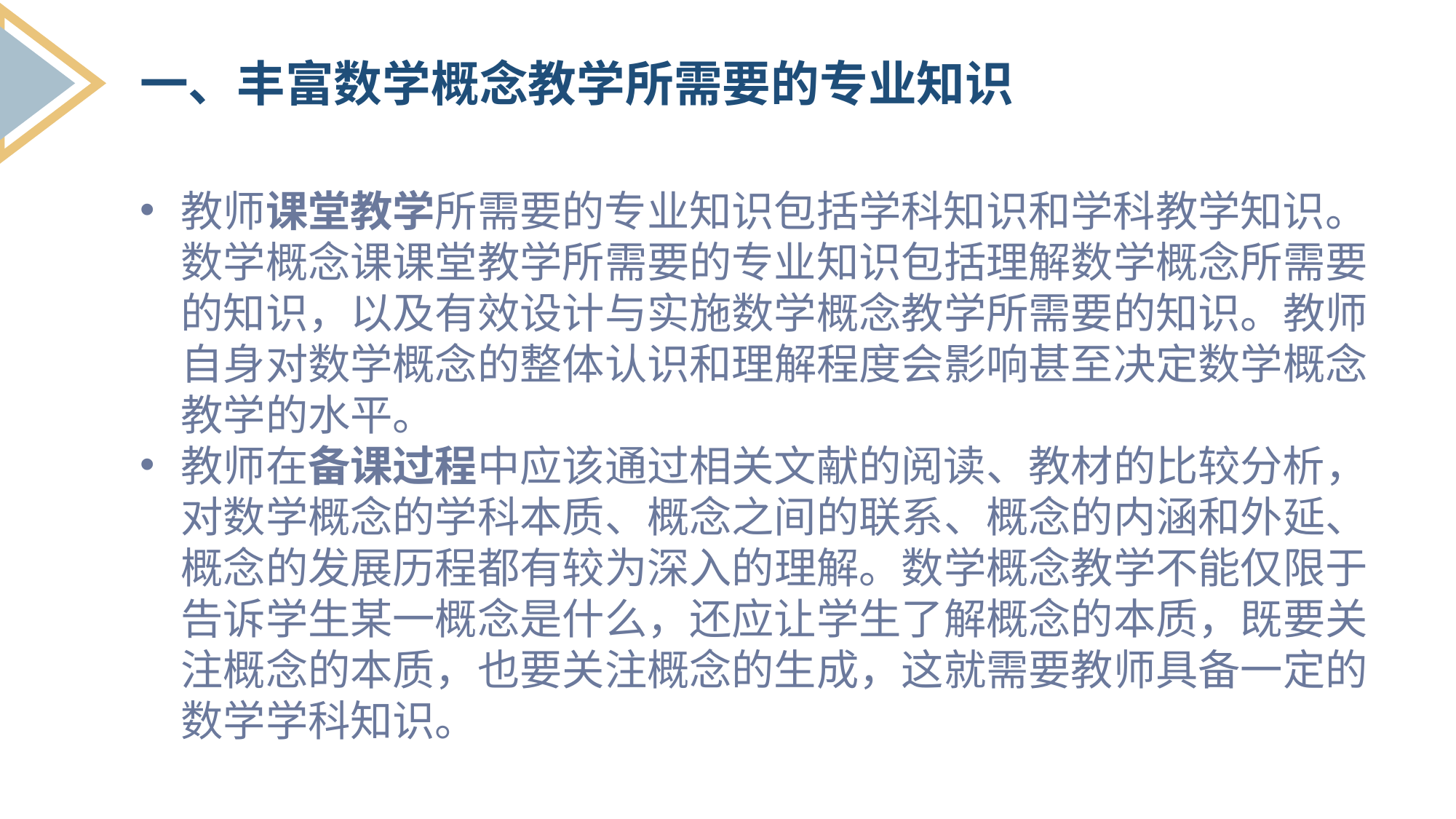

一、丰富数学概念教学所需要的专业知识
教师课堂教学所需要的专业知识包括学科知识和学科教学知识。数学概念课课堂教学所需要的专业知识包括理解数学概念所需要的知识，以及有效设计与实施数学概念教学所需要的知识。教师自身对数学概念的整体认识和理解程度会影响甚至决定数学概念教学的水平。
教师在备课过程中应该通过相关文献的阅读、教材的比较分析，对数学概念的学科本质、概念之间的联系、概念的内涵和外延、概念的发展历程都有较为深入的理解。数学概念教学不能仅限于告诉学生某一概念是什么，还应让学生了解概念的本质，既要关注概念的本质，也要关注概念的生成，这就需要教师具备一定的数学学科知识。